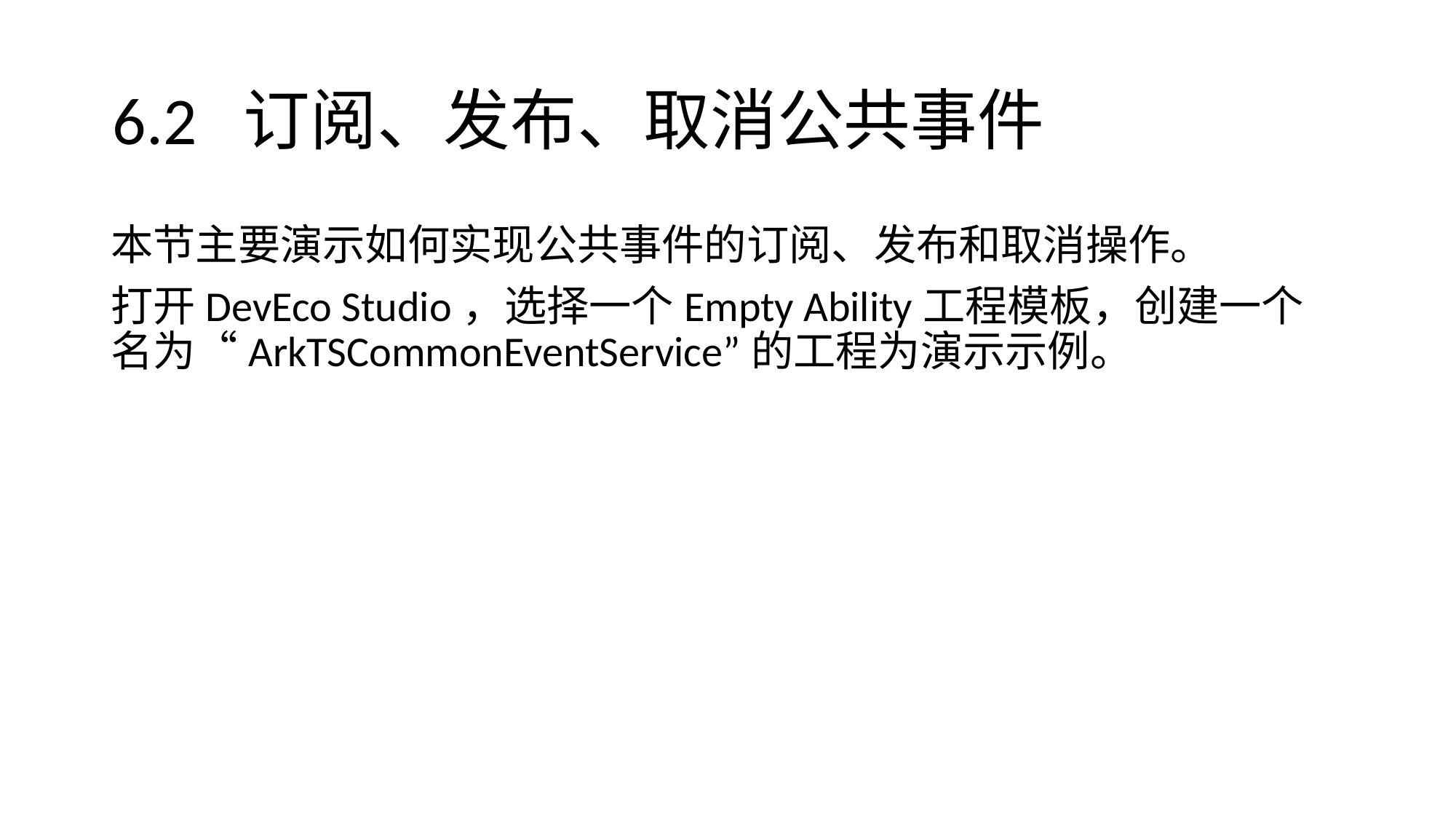

# 6.2  订阅、发布、取消公共事件
本节主要演示如何实现公共事件的订阅、发布和取消操作。
打开DevEco Studio，选择一个Empty Ability工程模板，创建一个名为“ArkTSCommonEventService”的工程为演示示例。